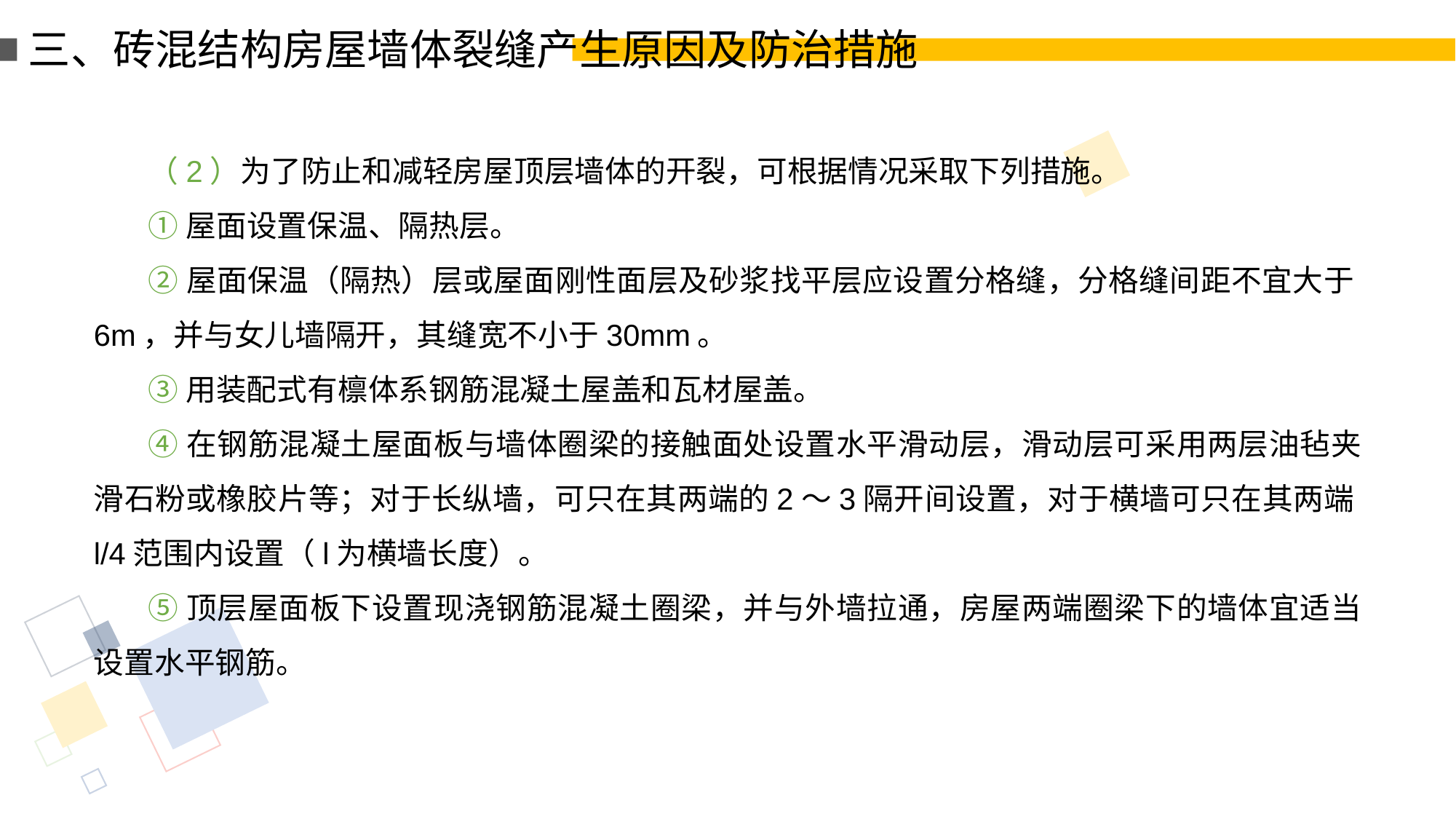

三、砖混结构房屋墙体裂缝产生原因及防治措施
（2）为了防止和减轻房屋顶层墙体的开裂，可根据情况采取下列措施。
①屋面设置保温、隔热层。
②屋面保温（隔热）层或屋面刚性面层及砂浆找平层应设置分格缝，分格缝间距不宜大于6m，并与女儿墙隔开，其缝宽不小于30mm。
③用装配式有檩体系钢筋混凝土屋盖和瓦材屋盖。
④在钢筋混凝土屋面板与墙体圈梁的接触面处设置水平滑动层，滑动层可采用两层油毡夹滑石粉或橡胶片等；对于长纵墙，可只在其两端的2～3隔开间设置，对于横墙可只在其两端l/4范围内设置（l为横墙长度）。
⑤顶层屋面板下设置现浇钢筋混凝土圈梁，并与外墙拉通，房屋两端圈梁下的墙体宜适当设置水平钢筋。